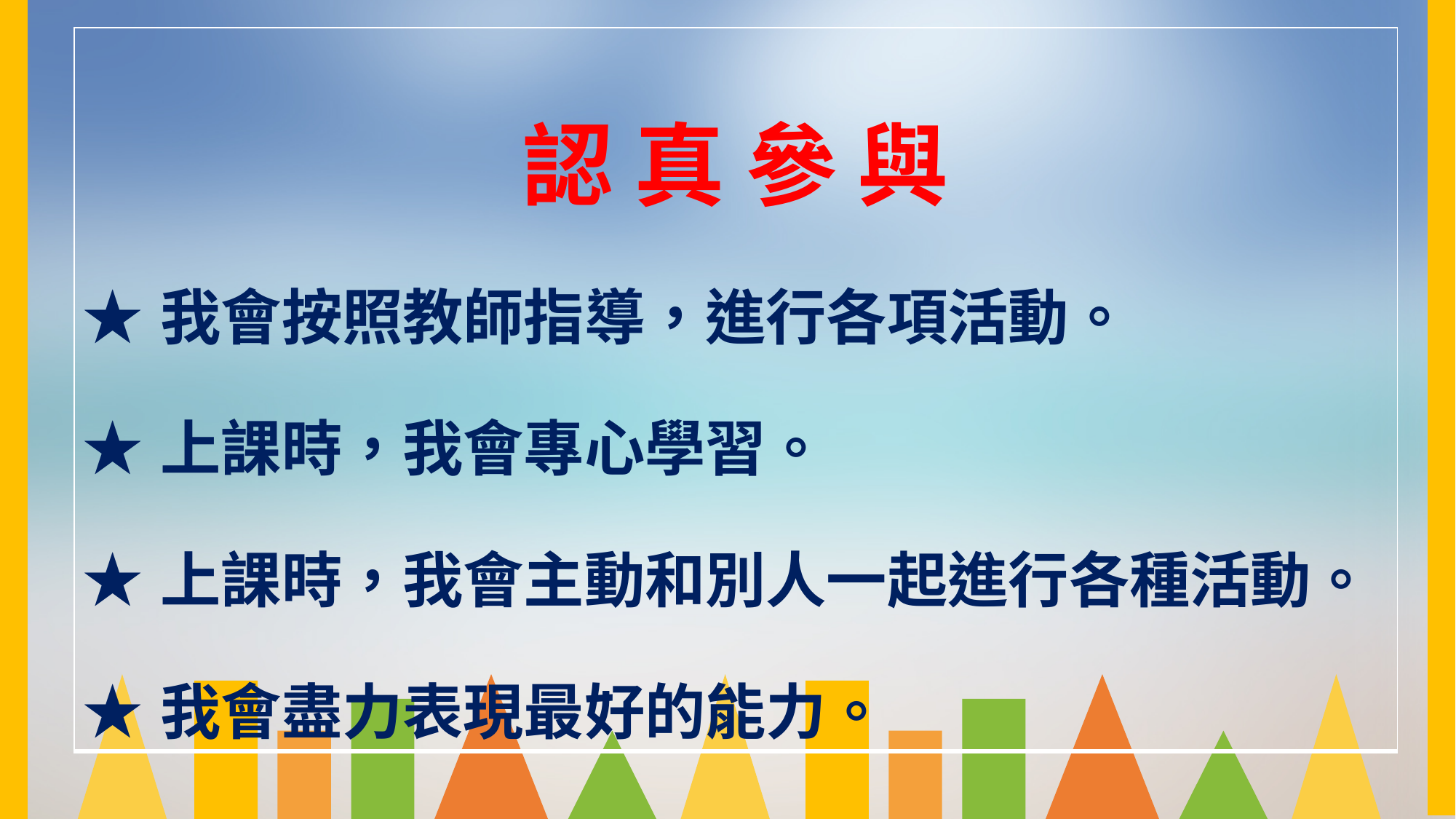

| 認 真 參 與 ★我會按照教師指導，進行各項活動。 ★上課時，我會專心學習。 ★上課時，我會主動和別人一起進行各種活動。 ★我會盡力表現最好的能力。 |
| --- |